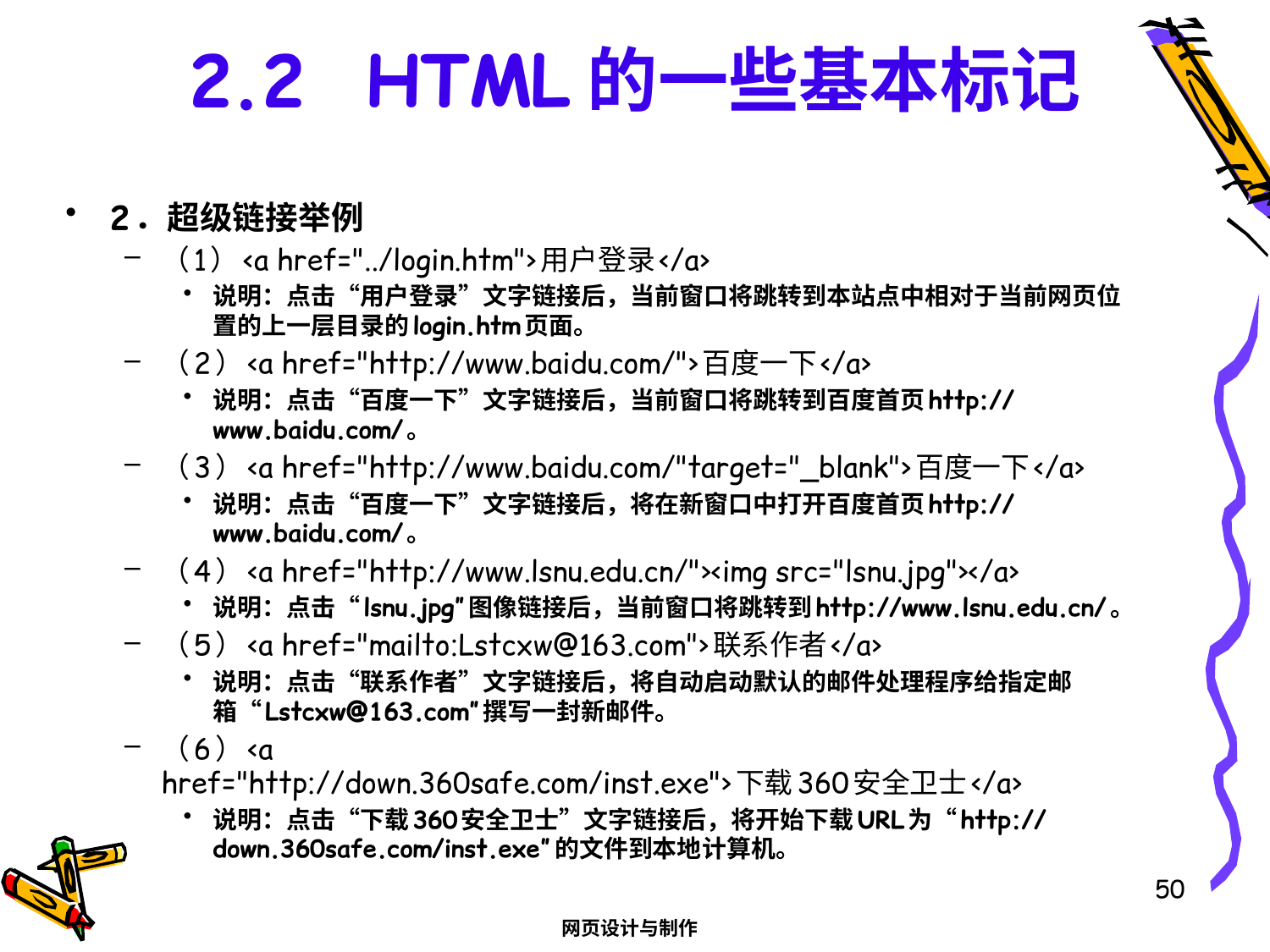

# 2.2  HTML的一些基本标记
2．超级链接举例
（1）<a href="../login.htm">用户登录</a>
说明：点击“用户登录”文字链接后，当前窗口将跳转到本站点中相对于当前网页位置的上一层目录的login.htm页面。
（2）<a href="http://www.baidu.com/">百度一下</a>
说明：点击“百度一下”文字链接后，当前窗口将跳转到百度首页http://www.baidu.com/。
（3）<a href="http://www.baidu.com/"target="_blank">百度一下</a>
说明：点击“百度一下”文字链接后，将在新窗口中打开百度首页http://www.baidu.com/。
（4）<a href="http://www.lsnu.edu.cn/"><img src="lsnu.jpg"></a>
说明：点击“lsnu.jpg”图像链接后，当前窗口将跳转到http://www.lsnu.edu.cn/。
（5）<a href="mailto:Lstcxw@163.com">联系作者</a>
说明：点击“联系作者”文字链接后，将自动启动默认的邮件处理程序给指定邮箱“Lstcxw@163.com”撰写一封新邮件。
（6）<a href="http://down.360safe.com/inst.exe">下载360安全卫士</a>
说明：点击“下载360安全卫士”文字链接后，将开始下载URL为“http://down.360safe.com/inst.exe”的文件到本地计算机。
50
网页设计与制作